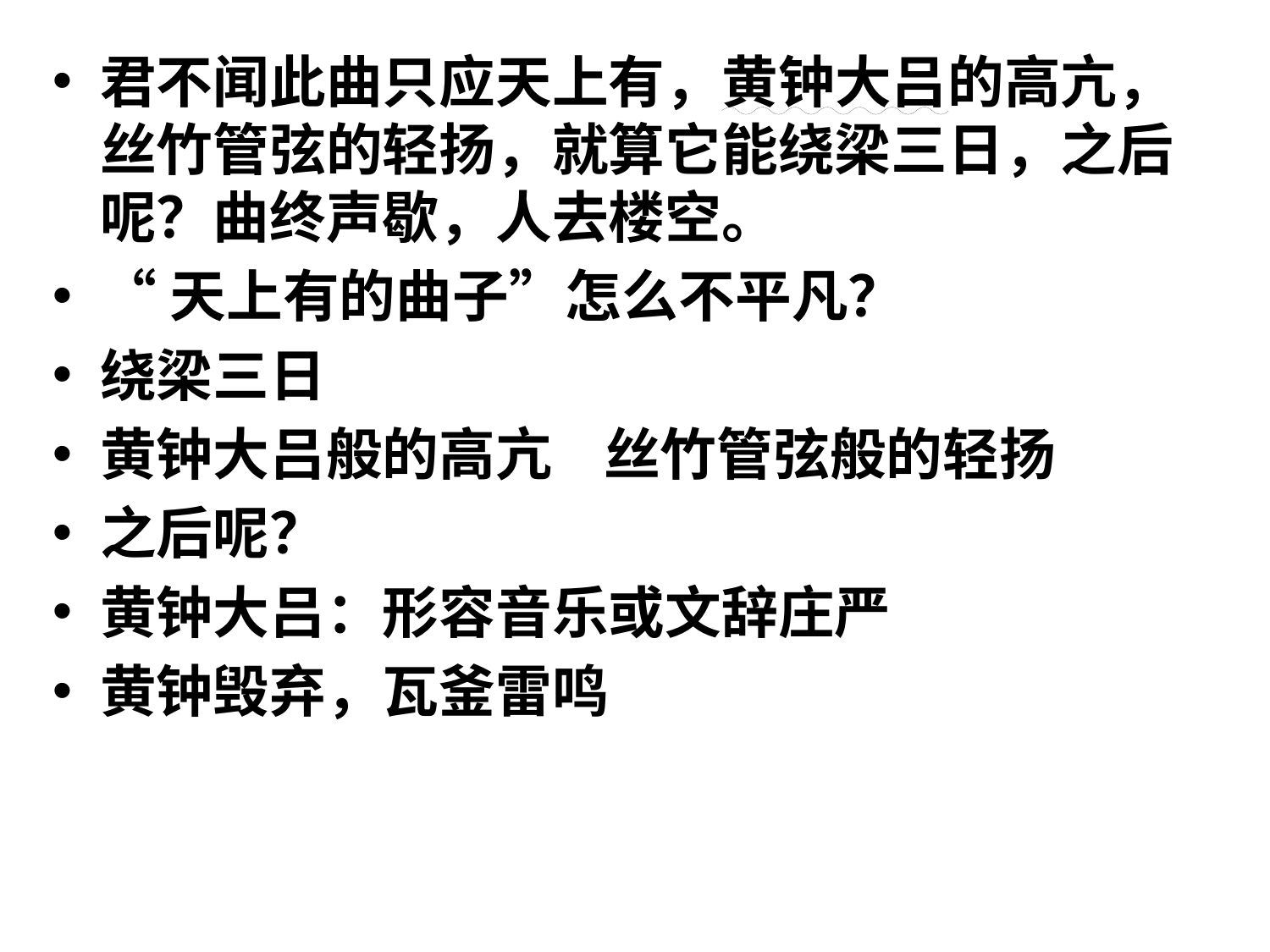

#
君不闻此曲只应天上有，黄钟大吕的高亢，丝竹管弦的轻扬，就算它能绕梁三日，之后呢？曲终声歇，人去楼空。
“天上有的曲子”怎么不平凡？
绕梁三日
黄钟大吕般的高亢    丝竹管弦般的轻扬
之后呢？
黄钟大吕：形容音乐或文辞庄严
黄钟毁弃，瓦釜雷鸣